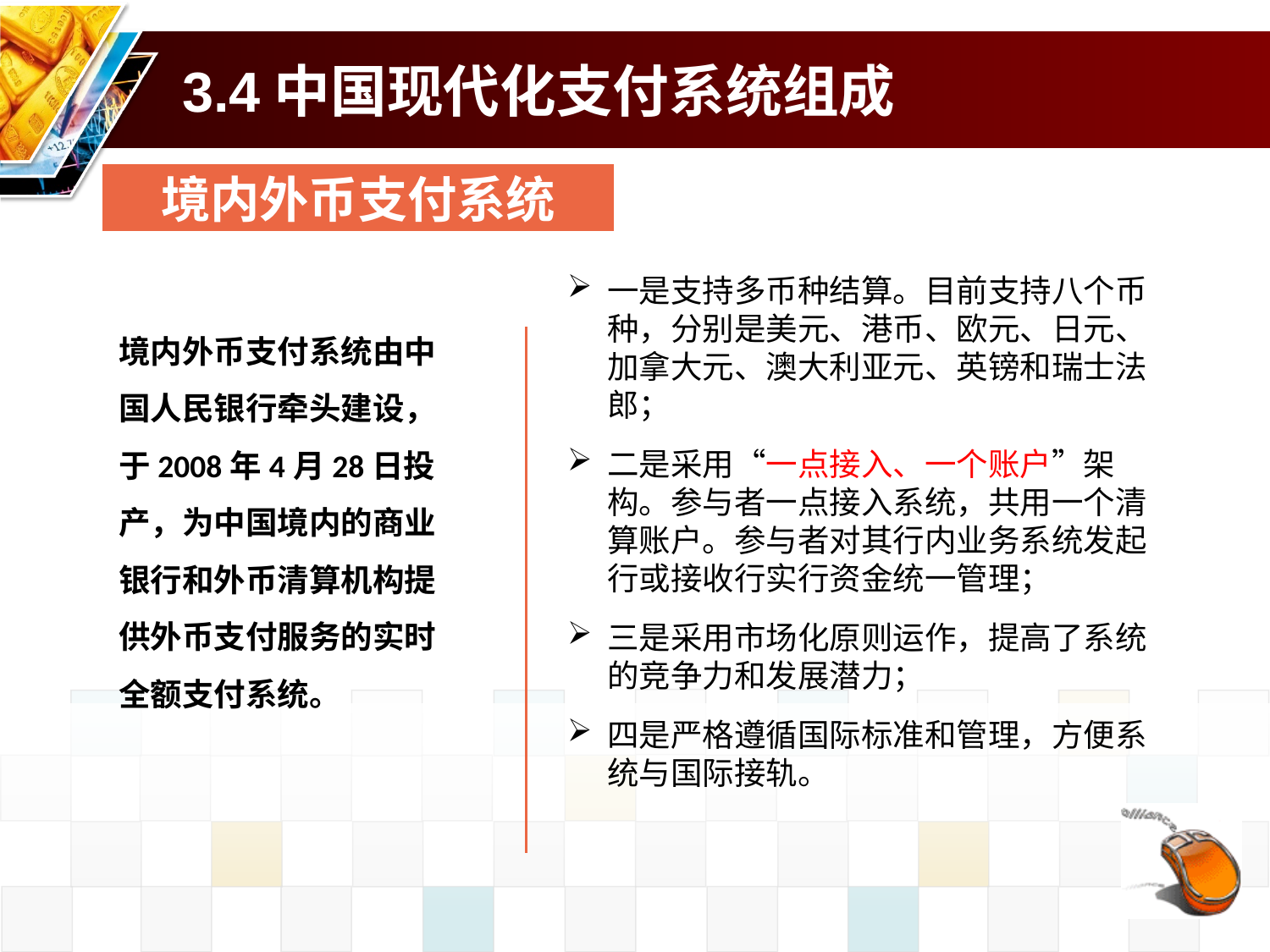

# 3.4中国现代化支付系统组成
境内外币支付系统
一是支持多币种结算。目前支持八个币种，分别是美元、港币、欧元、日元、加拿大元、澳大利亚元、英镑和瑞士法郎；
二是采用“一点接入、一个账户”架构。参与者一点接入系统，共用一个清算账户。参与者对其行内业务系统发起行或接收行实行资金统一管理；
三是采用市场化原则运作，提高了系统的竞争力和发展潜力；
四是严格遵循国际标准和管理，方便系统与国际接轨。
境内外币支付系统由中国人民银行牵头建设，于2008年4月28日投产，为中国境内的商业银行和外币清算机构提供外币支付服务的实时全额支付系统。